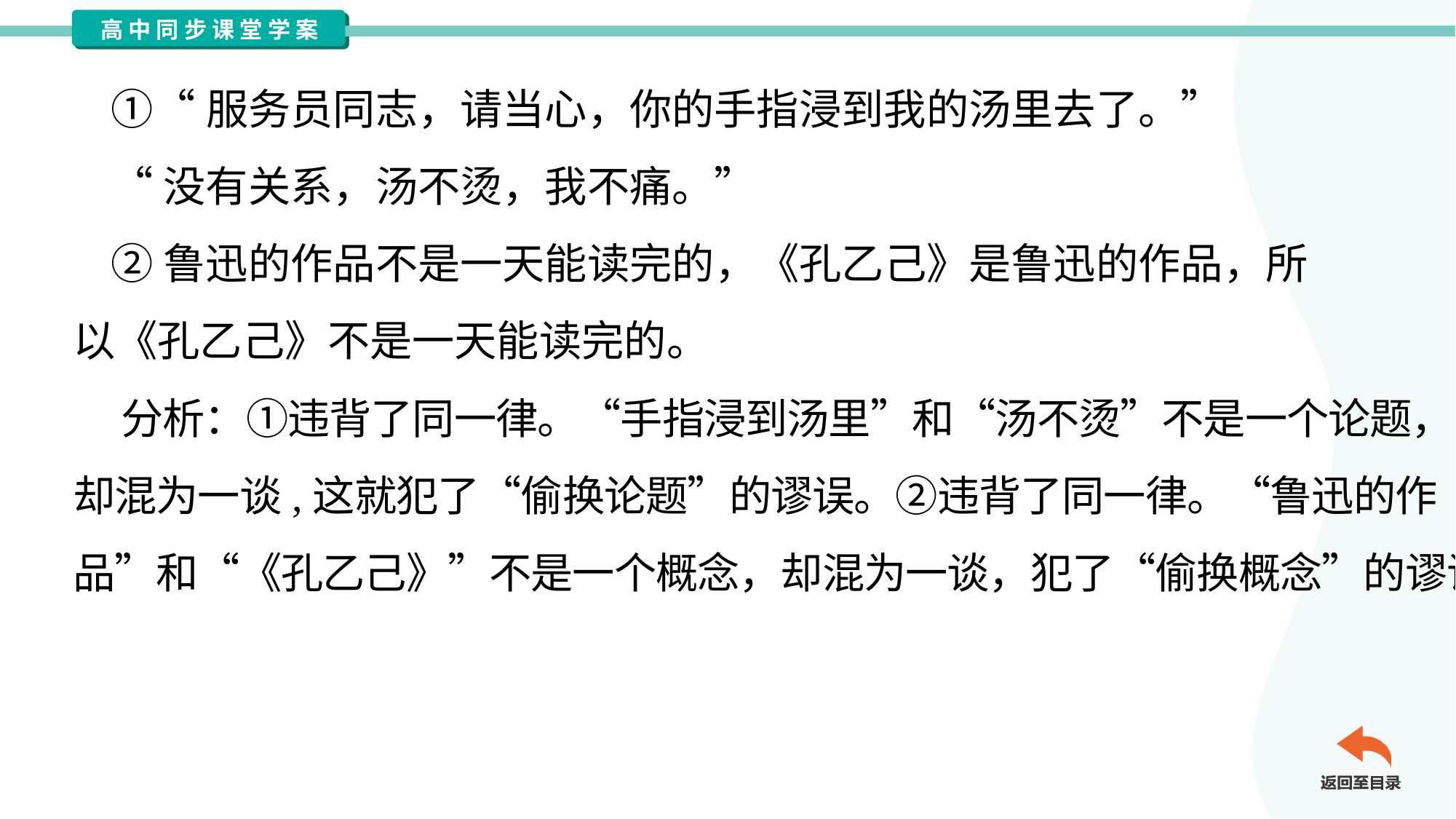

①“服务员同志，请当心，你的手指浸到我的汤里去了。”
    “没有关系，汤不烫，我不痛。”
    ②鲁迅的作品不是一天能读完的，《孔乙己》是鲁迅的作品，所
以《孔乙己》不是一天能读完的。
    分析：①违背了同一律。“手指浸到汤里”和“汤不烫”不是一个论题，
却混为一谈,这就犯了“偷换论题”的谬误。②违背了同一律。“鲁迅的作
品”和“《孔乙己》”不是一个概念，却混为一谈，犯了“偷换概念”的谬误。